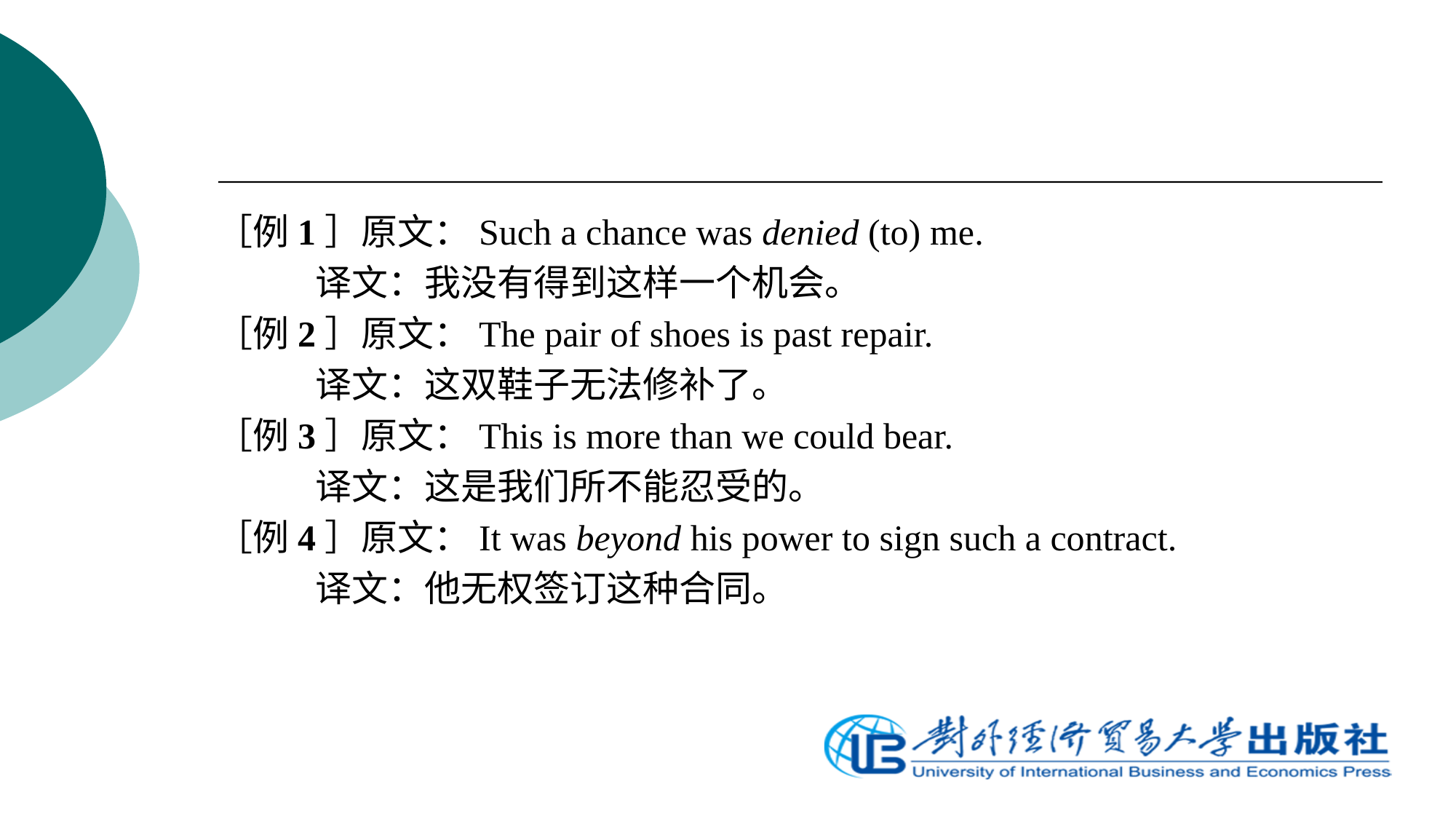

［例1］原文：Such a chance was denied (to) me.
           译文：我没有得到这样一个机会。
［例2］原文：The pair of shoes is past repair.
           译文：这双鞋子无法修补了。
［例3］原文：This is more than we could bear.
           译文：这是我们所不能忍受的。
［例4］原文：It was beyond his power to sign such a contract.
           译文：他无权签订这种合同。